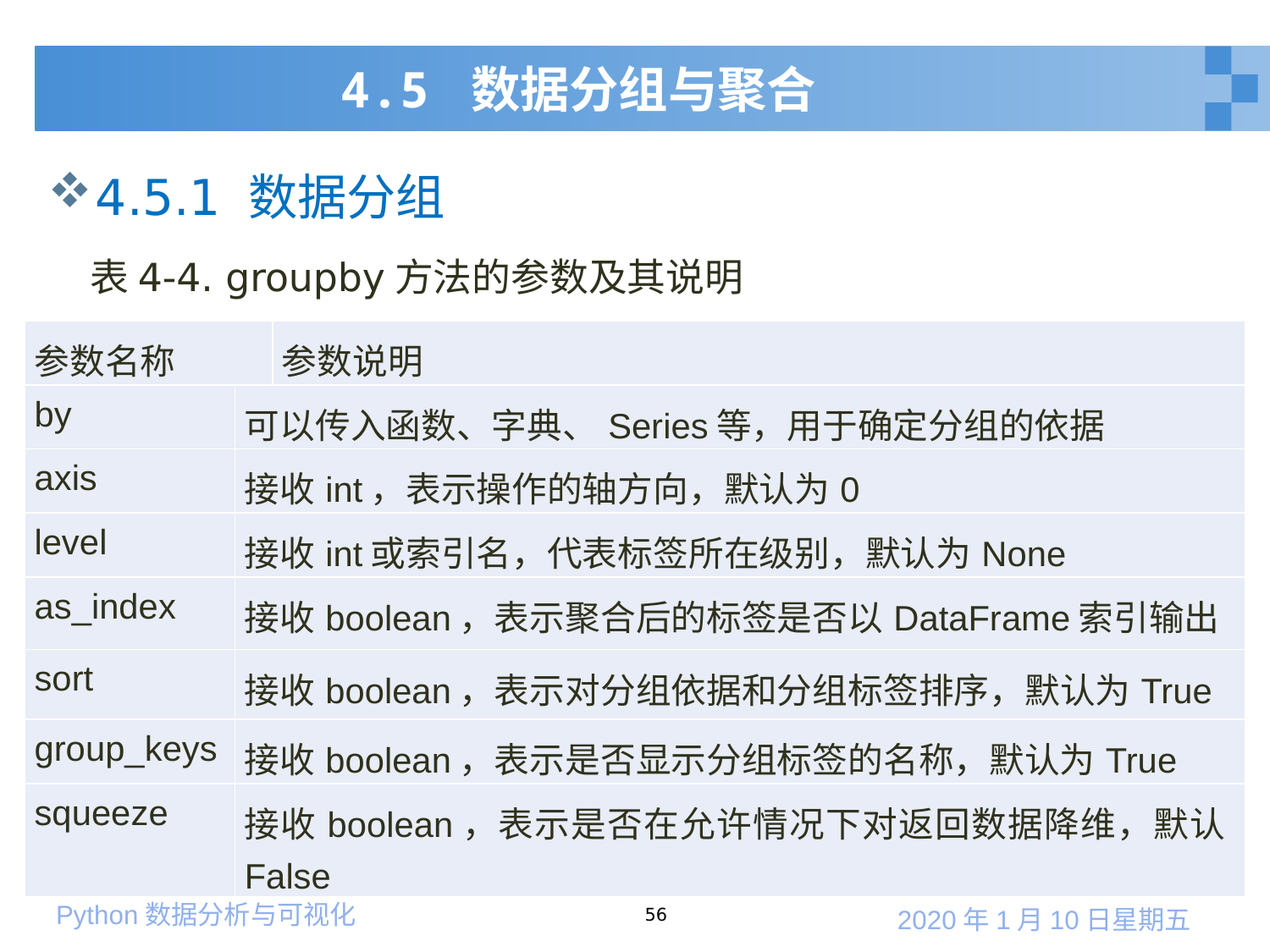

# 4.5 数据分组与聚合
4.5.1 数据分组
表4-4. groupby方法的参数及其说明
| 参数名称 |  | 参数说明 |
| --- | --- | --- |
| by | 可以传入函数、字典、Series等，用于确定分组的依据 |  |
| axis | 接收int，表示操作的轴方向，默认为0 |  |
| level | 接收int或索引名，代表标签所在级别，默认为None |  |
| as\_index | 接收boolean，表示聚合后的标签是否以DataFrame索引输出 |  |
| sort | 接收boolean，表示对分组依据和分组标签排序，默认为True |  |
| group\_keys | 接收boolean，表示是否显示分组标签的名称，默认为True |  |
| squeeze | 接收boolean，表示是否在允许情况下对返回数据降维，默认False |  |
56
2020年1月10日星期五